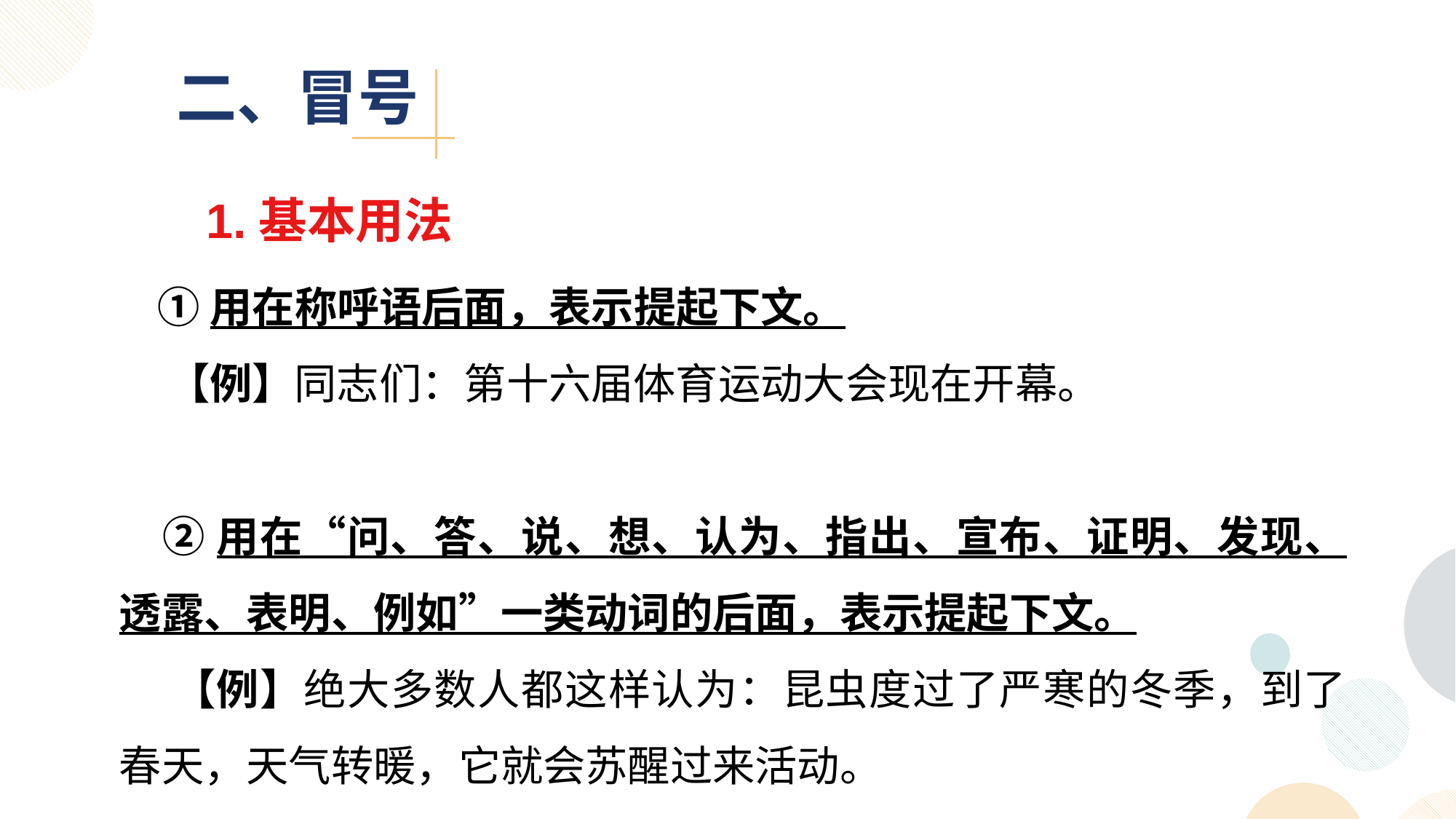

二、冒号
1.基本用法
    ①用在称呼语后面，表示提起下文。
    【例】同志们：第十六届体育运动大会现在开幕。

    ②用在“问、答、说、想、认为、指出、宣布、证明、发现、透露、表明、例如”一类动词的后面，表示提起下文。
    【例】绝大多数人都这样认为：昆虫度过了严寒的冬季，到了春天，天气转暖，它就会苏醒过来活动。